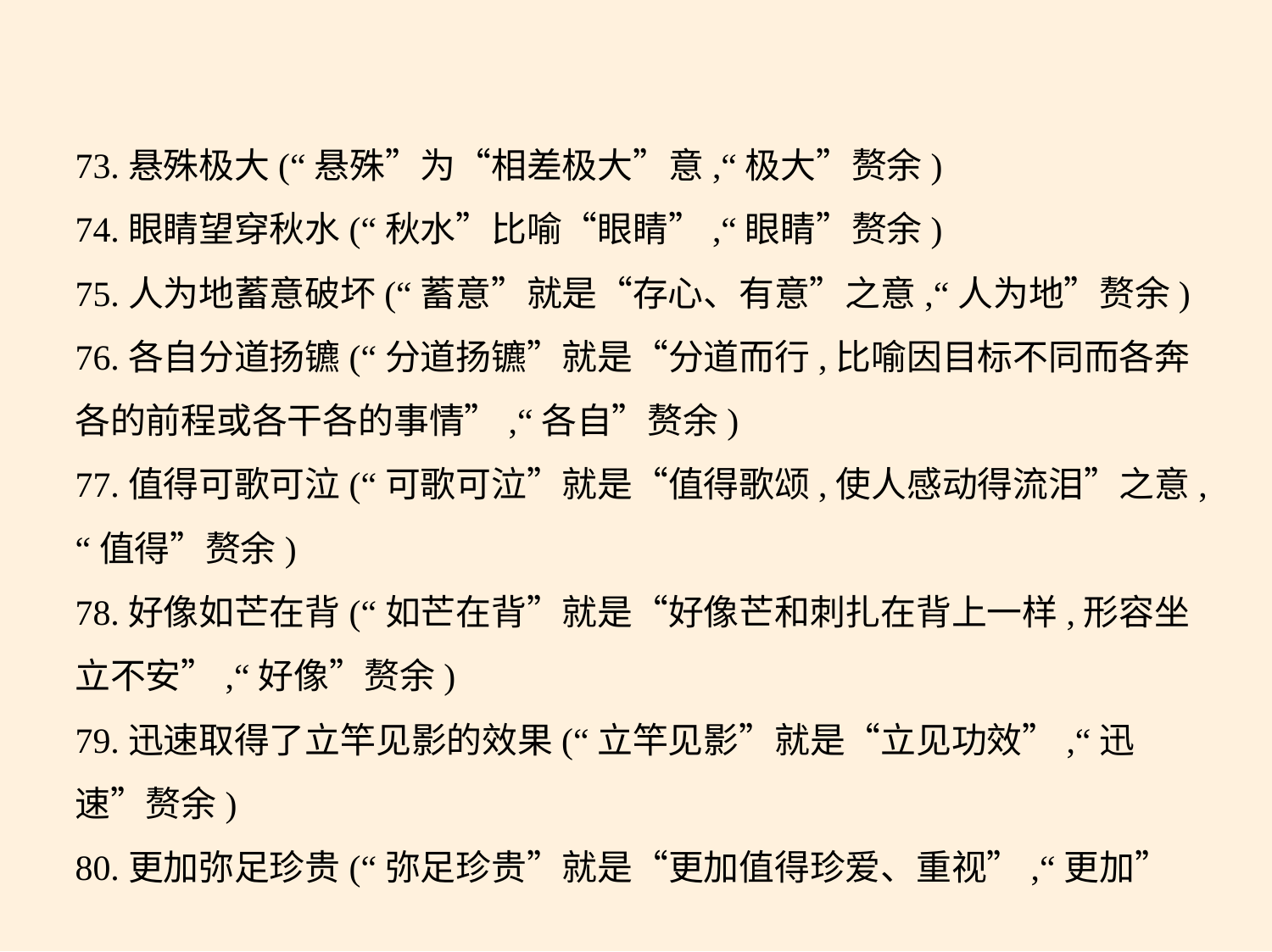

73.悬殊极大(“悬殊”为“相差极大”意,“极大”赘余)
74.眼睛望穿秋水(“秋水”比喻“眼睛”,“眼睛”赘余)
75.人为地蓄意破坏(“蓄意”就是“存心、有意”之意,“人为地”赘余)
76.各自分道扬镳(“分道扬镳”就是“分道而行,比喻因目标不同而各奔
各的前程或各干各的事情”,“各自”赘余)
77.值得可歌可泣(“可歌可泣”就是“值得歌颂,使人感动得流泪”之意,
“值得”赘余)
78.好像如芒在背(“如芒在背”就是“好像芒和刺扎在背上一样,形容坐
立不安”,“好像”赘余)
79.迅速取得了立竿见影的效果(“立竿见影”就是“立见功效”,“迅
速”赘余)
80.更加弥足珍贵(“弥足珍贵”就是“更加值得珍爱、重视”,“更加”